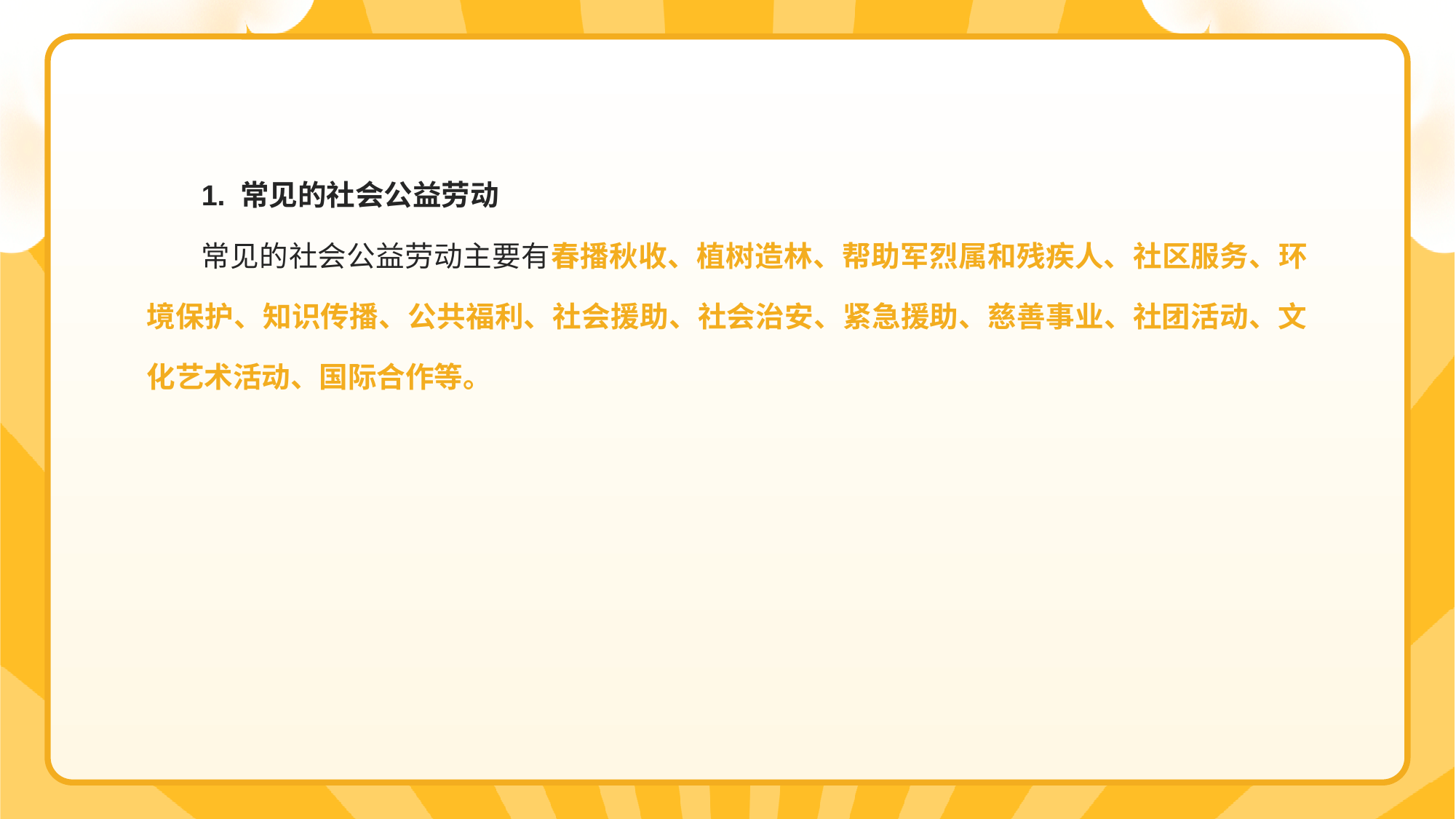

1. 常见的社会公益劳动
常见的社会公益劳动主要有春播秋收、植树造林、帮助军烈属和残疾人、社区服务、环境保护、知识传播、公共福利、社会援助、社会治安、紧急援助、慈善事业、社团活动、文化艺术活动、国际合作等。